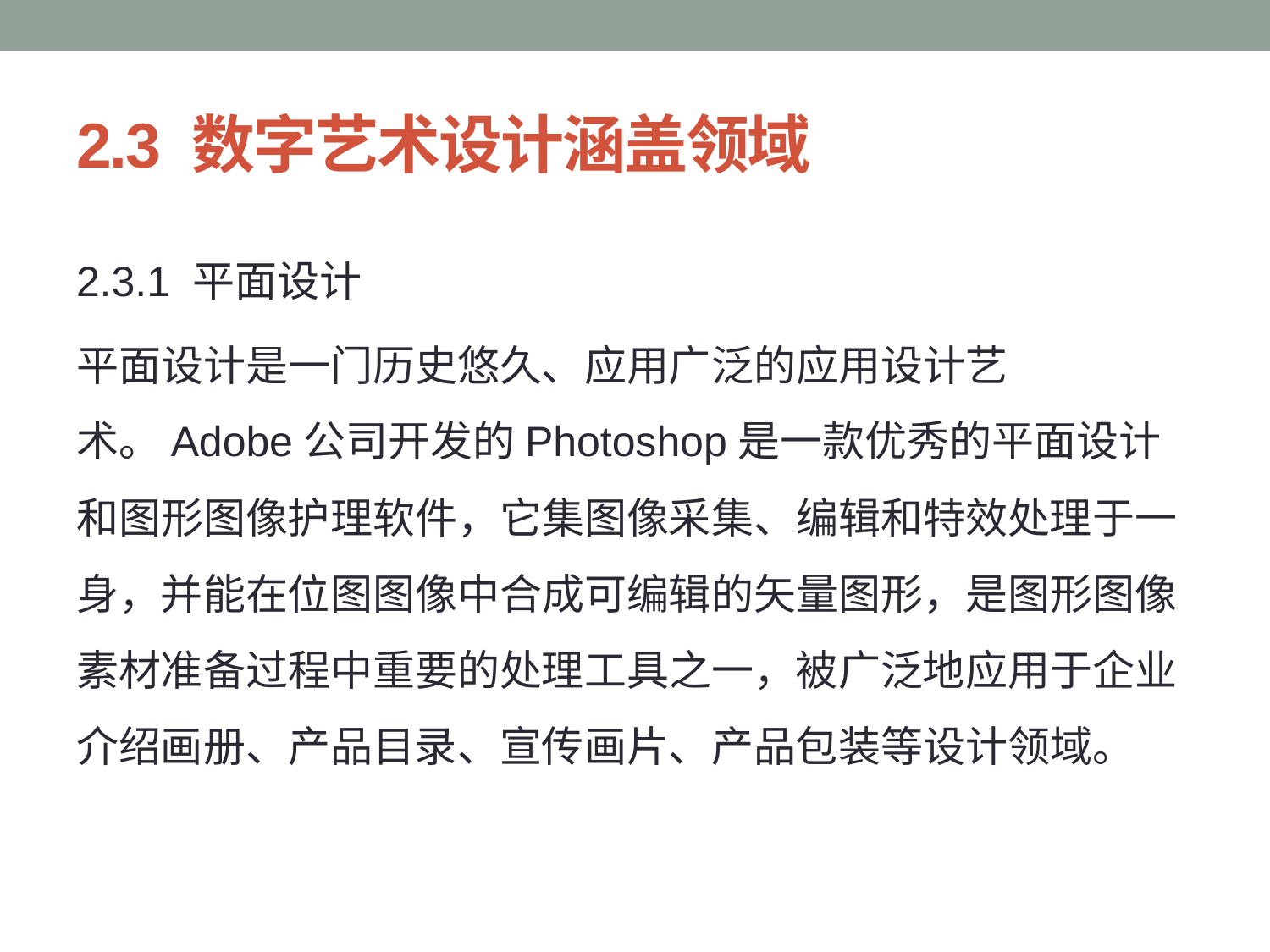

# 2.3 数字艺术设计涵盖领域
2.3.1 平面设计
平面设计是一门历史悠久、应用广泛的应用设计艺术。Adobe公司开发的Photoshop是一款优秀的平面设计和图形图像护理软件，它集图像采集、编辑和特效处理于一身，并能在位图图像中合成可编辑的矢量图形，是图形图像素材准备过程中重要的处理工具之一，被广泛地应用于企业介绍画册、产品目录、宣传画片、产品包装等设计领域。